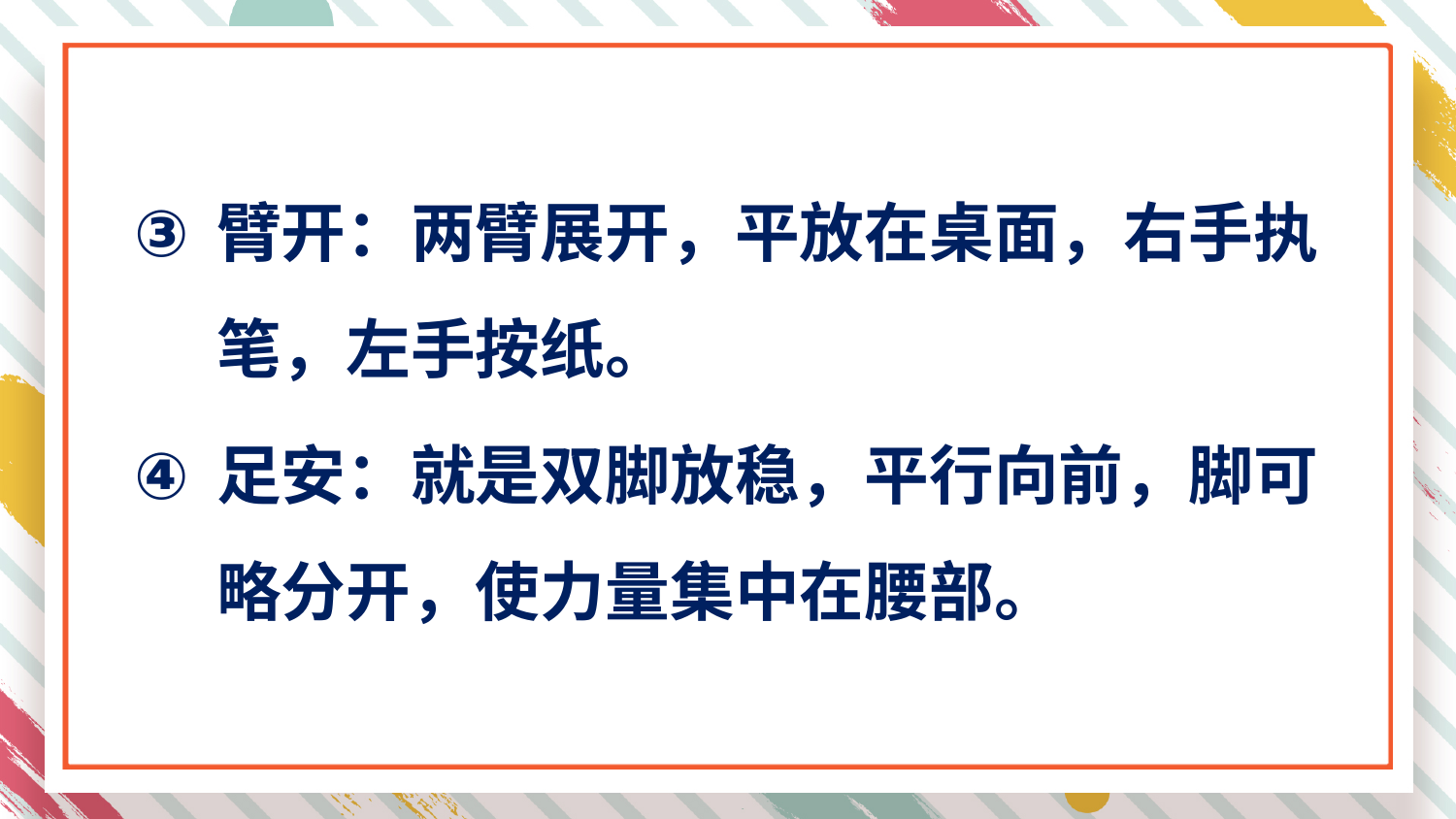

臂开：两臂展开，平放在桌面，右手执笔，左手按纸。
足安：就是双脚放稳，平行向前，脚可略分开，使力量集中在腰部。